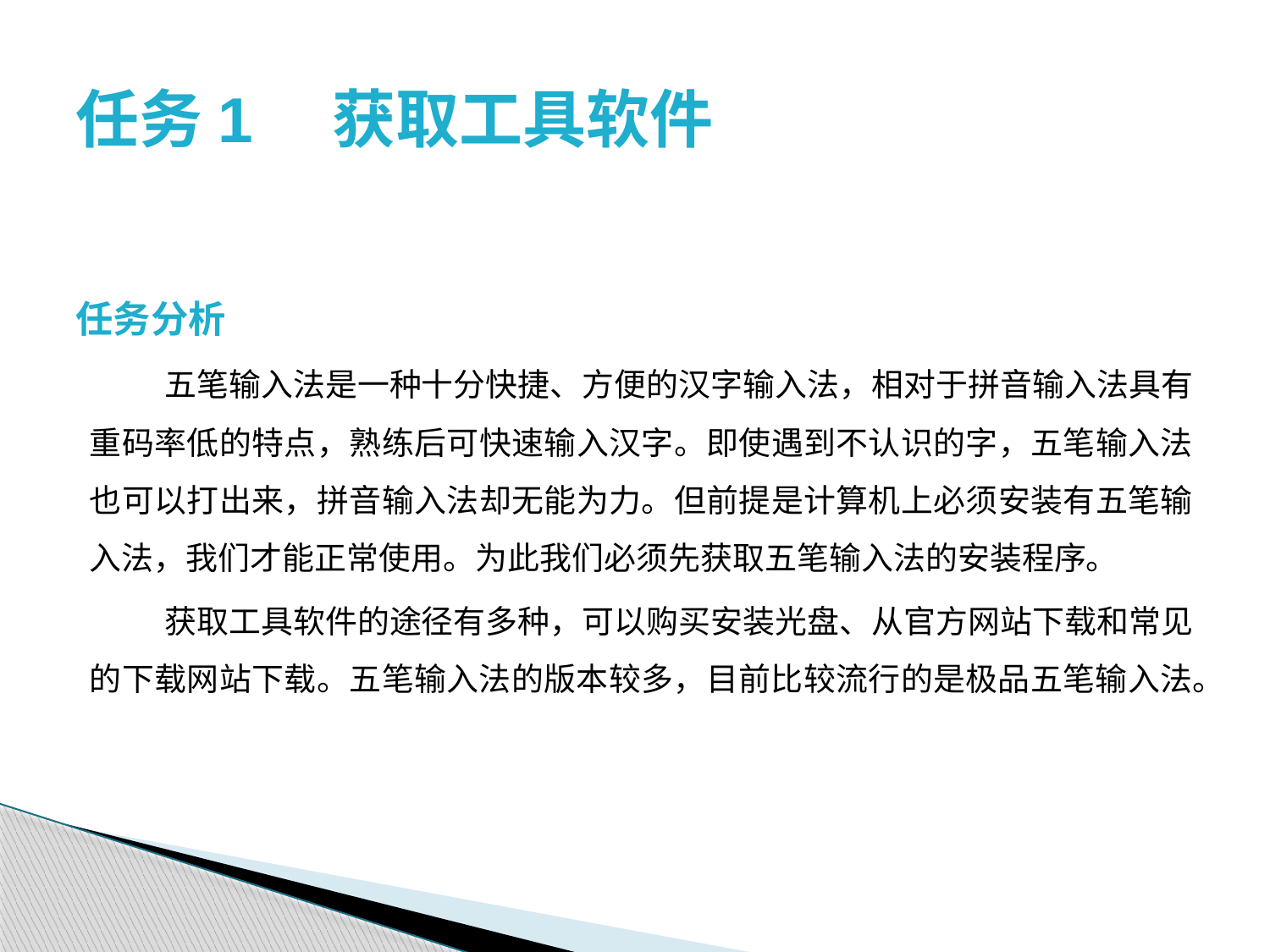

# 任务1　获取工具软件
任务分析
五笔输入法是一种十分快捷、方便的汉字输入法，相对于拼音输入法具有重码率低的特点，熟练后可快速输入汉字。即使遇到不认识的字，五笔输入法也可以打出来，拼音输入法却无能为力。但前提是计算机上必须安装有五笔输入法，我们才能正常使用。为此我们必须先获取五笔输入法的安装程序。
获取工具软件的途径有多种，可以购买安装光盘、从官方网站下载和常见的下载网站下载。五笔输入法的版本较多，目前比较流行的是极品五笔输入法。